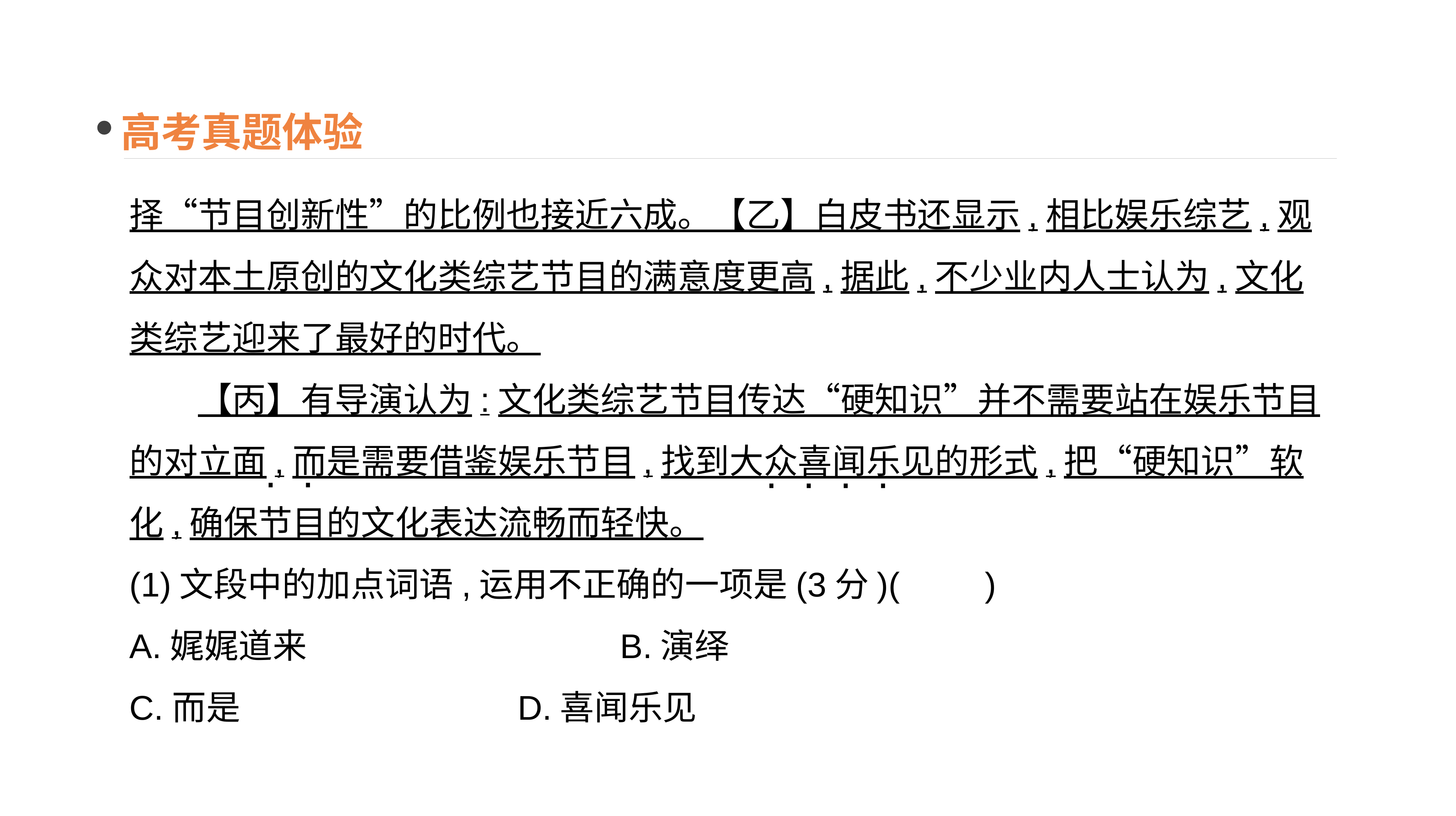

高考真题体验

择“节目创新性”的比例也接近六成。【乙】白皮书还显示,相比娱乐综艺,观众对本土原创的文化类综艺节目的满意度更高,据此,不少业内人士认为,文化类综艺迎来了最好的时代。
　　【丙】有导演认为:文化类综艺节目传达“硬知识”并不需要站在娱乐节目的对立面,而是需要借鉴娱乐节目,找到大众喜闻乐见的形式,把“硬知识”软化,确保节目的文化表达流畅而轻快。
(1)文段中的加点词语,运用不正确的一项是(3分)(　　)
A.娓娓道来　　　　　　　　    B.演绎
C.而是	                                   D.喜闻乐见

 ·  ·
 ·  ·  ·  ·